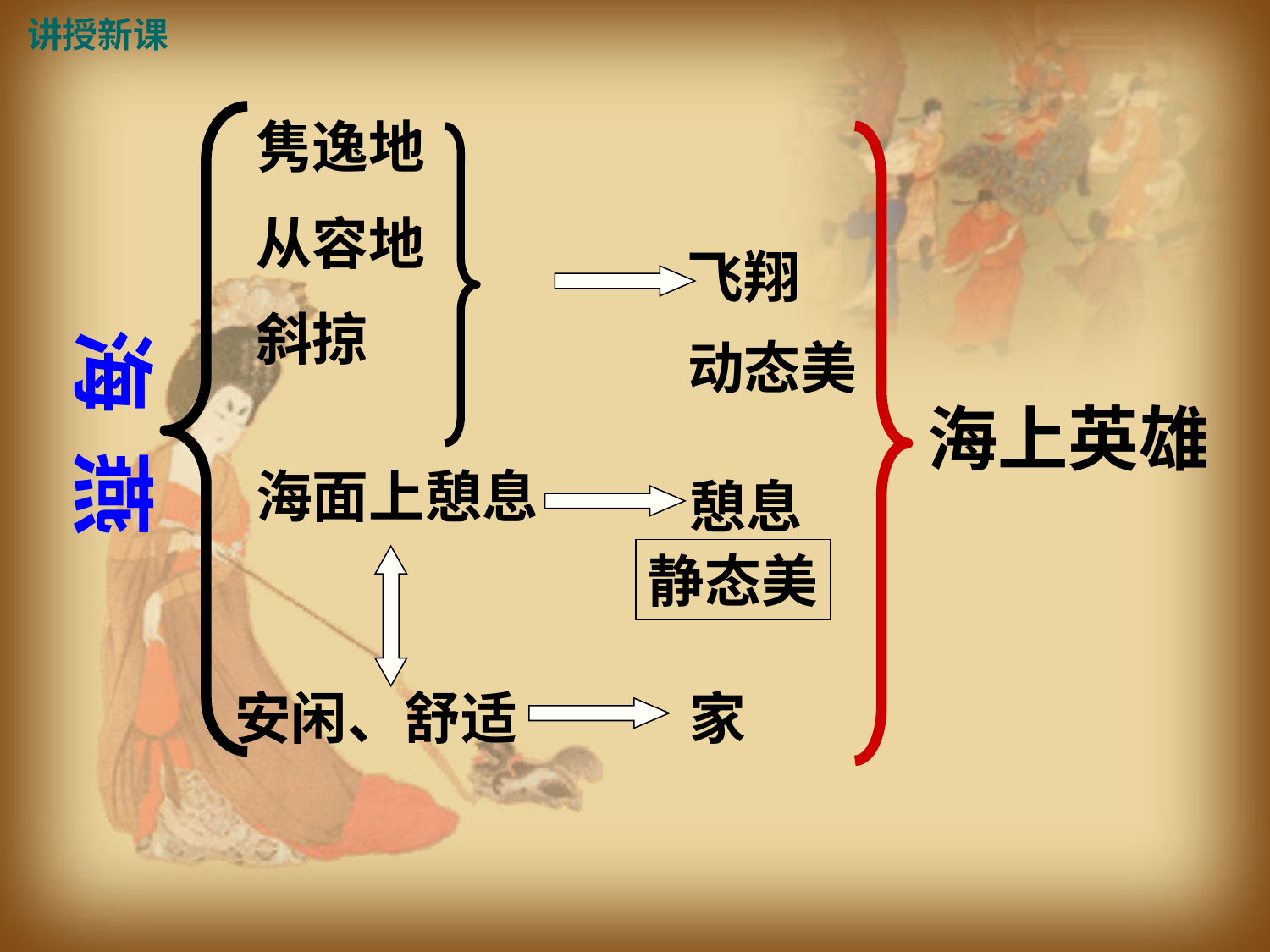

讲授新课
隽逸地
从容地
斜掠

飞翔

海  燕
动态美
海上英雄
海面上憩息
憩息

静态美

安闲、舒适
家